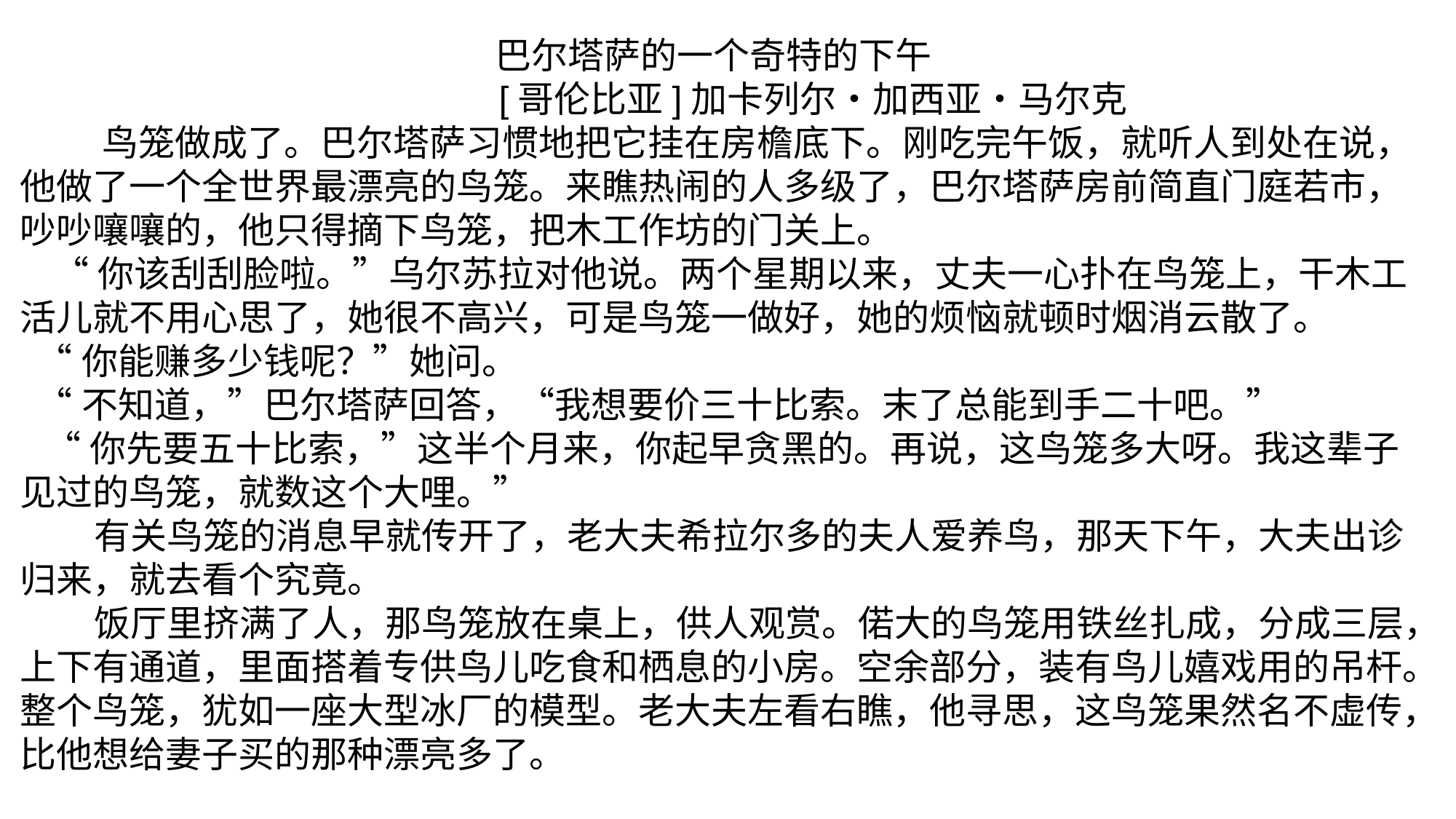

巴尔塔萨的一个奇特的下午
                                               [哥伦比亚]加卡列尔•加西亚•马尔克
         鸟笼做成了。巴尔塔萨习惯地把它挂在房檐底下。刚吃完午饭，就听人到处在说，他做了一个全世界最漂亮的鸟笼。来瞧热闹的人多级了，巴尔塔萨房前简直门庭若市，吵吵嚷嚷的，他只得摘下鸟笼，把木工作坊的门关上。
    “你该刮刮脸啦。”乌尔苏拉对他说。两个星期以来，丈夫一心扑在鸟笼上，干木工活儿就不用心思了，她很不高兴，可是鸟笼一做好，她的烦恼就顿时烟消云散了。
  “你能赚多少钱呢？”她问。
  “不知道，”巴尔塔萨回答，“我想要价三十比索。末了总能到手二十吧。”
   “你先要五十比索，”这半个月来，你起早贪黑的。再说，这鸟笼多大呀。我这辈子见过的鸟笼，就数这个大哩。”
        有关鸟笼的消息早就传开了，老大夫希拉尔多的夫人爱养鸟，那天下午，大夫出诊归来，就去看个究竟。
        饭厅里挤满了人，那鸟笼放在桌上，供人观赏。偌大的鸟笼用铁丝扎成，分成三层，上下有通道，里面搭着专供鸟儿吃食和栖息的小房。空余部分，装有鸟儿嬉戏用的吊杆。整个鸟笼，犹如一座大型冰厂的模型。老大夫左看右瞧，他寻思，这鸟笼果然名不虚传，比他想给妻子买的那种漂亮多了。